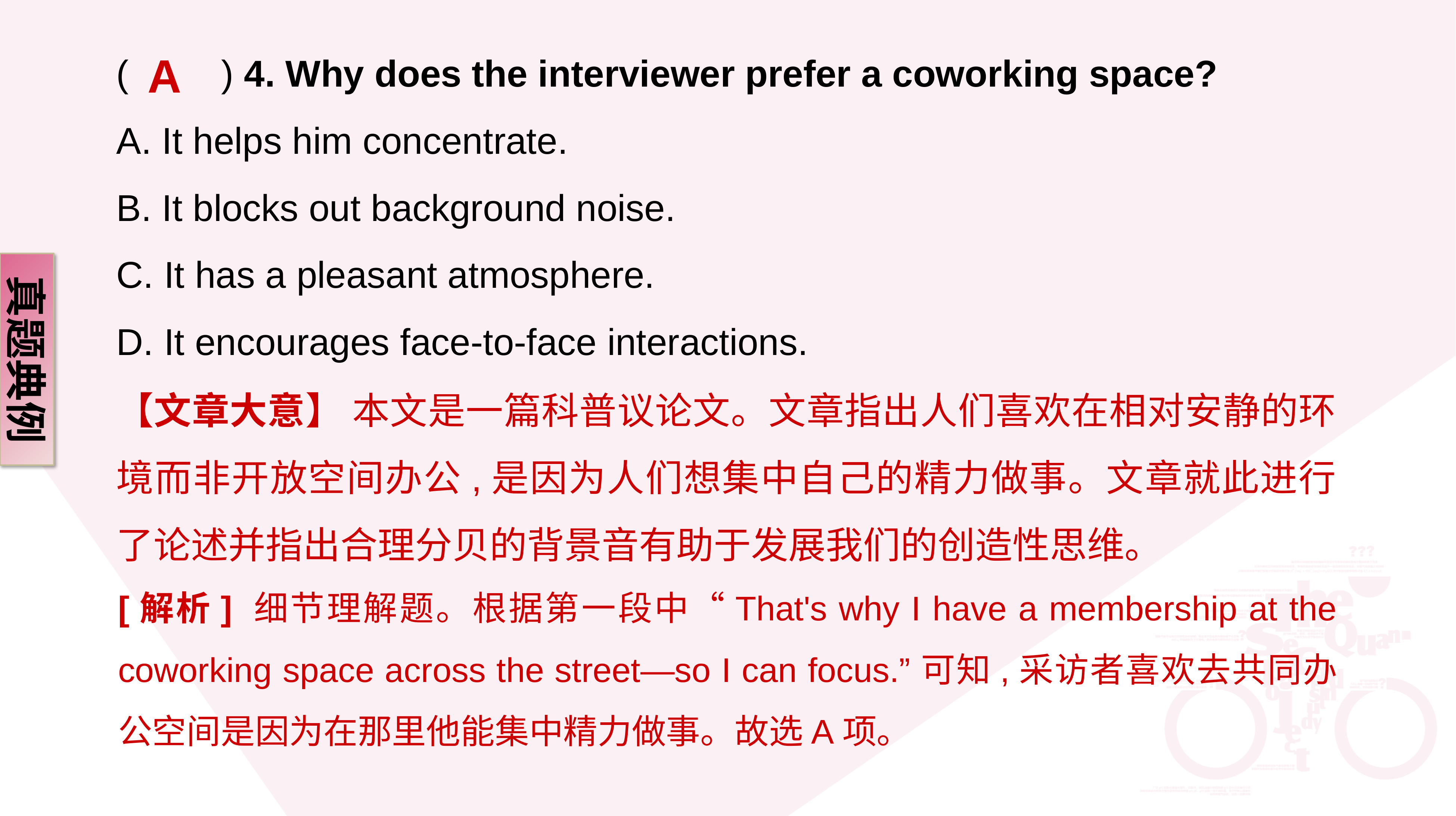

A
(　　) 4. Why does the interviewer prefer a coworking space?
A. It helps him concentrate.
B. It blocks out background noise.
C. It has a pleasant atmosphere.
D. It encourages face-to-face interactions.
真题典例
【文章大意】 本文是一篇科普议论文。文章指出人们喜欢在相对安静的环境而非开放空间办公,是因为人们想集中自己的精力做事。文章就此进行了论述并指出合理分贝的背景音有助于发展我们的创造性思维。
[解析] 细节理解题。根据第一段中“That's why I have a membership at the coworking space across the street—so I can focus.”可知,采访者喜欢去共同办公空间是因为在那里他能集中精力做事。故选A项。